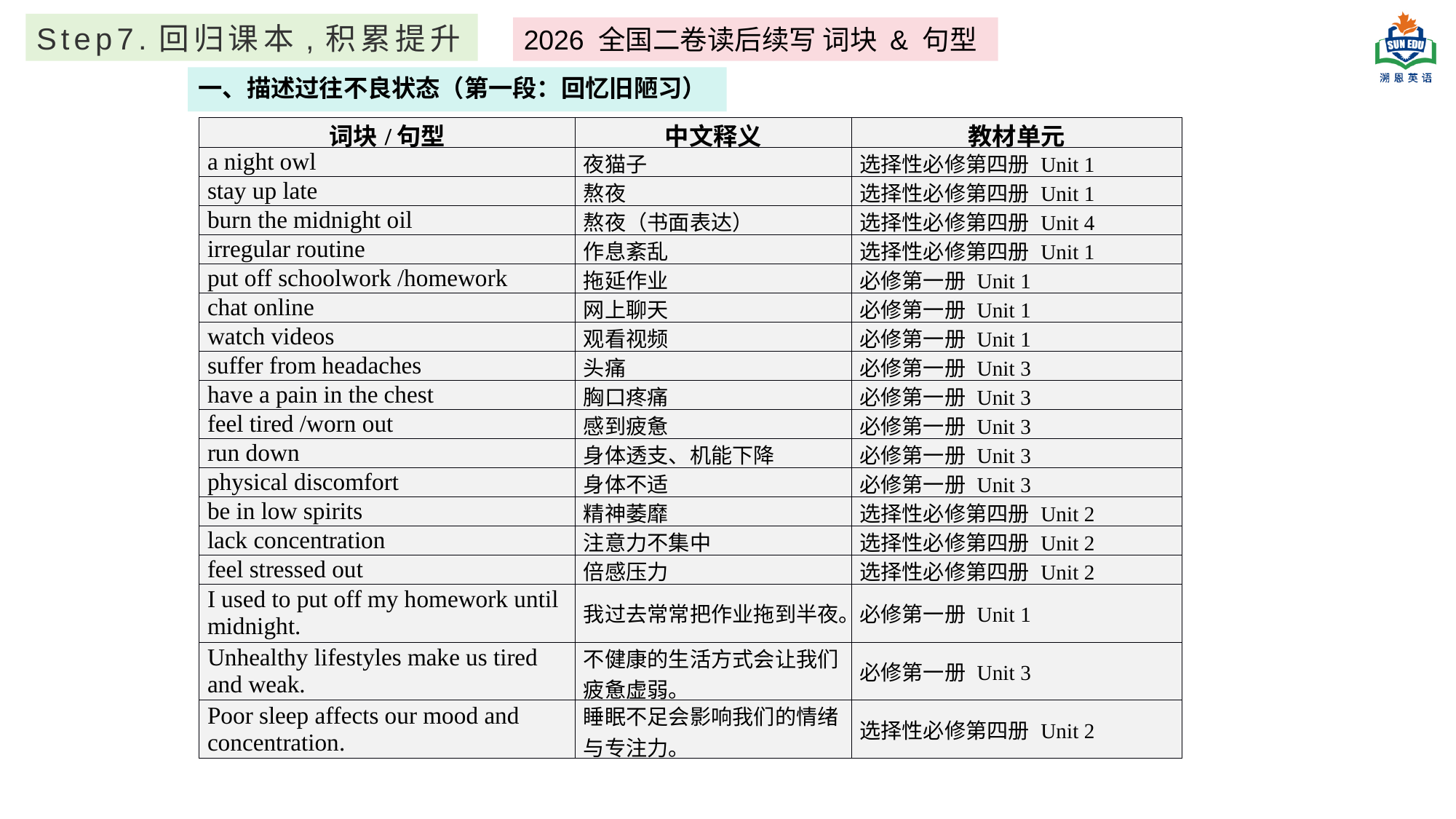

Step7.回归课本,积累提升
2026 全国二卷读后续写 词块 & 句型
一、描述过往不良状态（第一段：回忆旧陋习）

| 词块/句型 | 中文释义 | 教材单元 |
| --- | --- | --- |
| a night owl | 夜猫子 | 选择性必修第四册 Unit 1 |
| stay up late | 熬夜 | 选择性必修第四册 Unit 1 |
| burn the midnight oil | 熬夜（书面表达） | 选择性必修第四册 Unit 4 |
| irregular routine | 作息紊乱 | 选择性必修第四册 Unit 1 |
| put off schoolwork /homework | 拖延作业 | 必修第一册 Unit 1 |
| chat online | 网上聊天 | 必修第一册 Unit 1 |
| watch videos | 观看视频 | 必修第一册 Unit 1 |
| suffer from headaches | 头痛 | 必修第一册 Unit 3 |
| have a pain in the chest | 胸口疼痛 | 必修第一册 Unit 3 |
| feel tired /worn out | 感到疲惫 | 必修第一册 Unit 3 |
| run down | 身体透支、机能下降 | 必修第一册 Unit 3 |
| physical discomfort | 身体不适 | 必修第一册 Unit 3 |
| be in low spirits | 精神萎靡 | 选择性必修第四册 Unit 2 |
| lack concentration | 注意力不集中 | 选择性必修第四册 Unit 2 |
| feel stressed out | 倍感压力 | 选择性必修第四册 Unit 2 |
| I used to put off my homework until midnight. | 我过去常常把作业拖到半夜。 | 必修第一册 Unit 1 |
| Unhealthy lifestyles make us tired and weak. | 不健康的生活方式会让我们疲惫虚弱。 | 必修第一册 Unit 3 |
| Poor sleep affects our mood and concentration. | 睡眠不足会影响我们的情绪与专注力。 | 选择性必修第四册 Unit 2 |